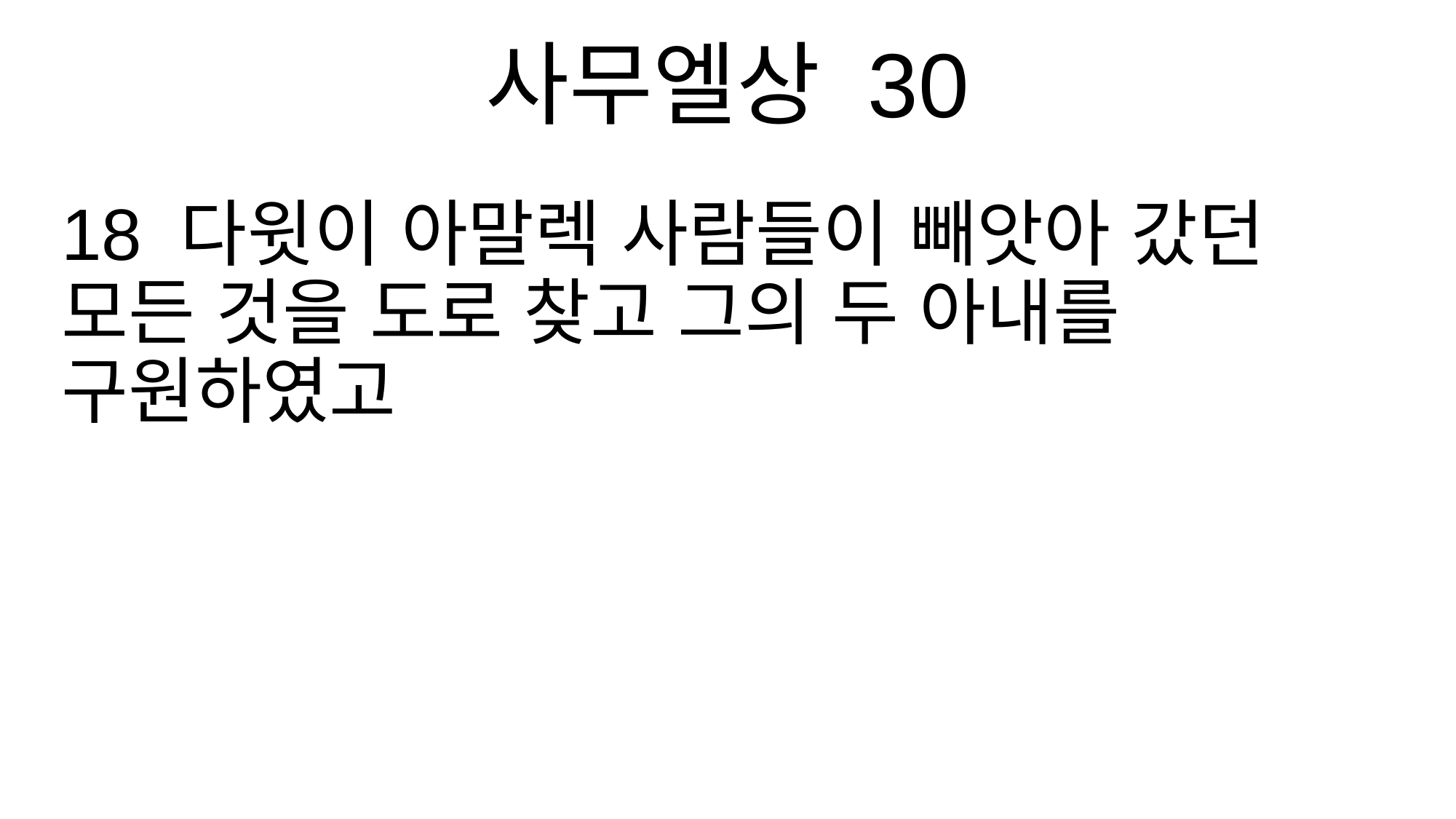

사무엘상 30
18 다윗이 아말렉 사람들이 빼앗아 갔던 모든 것을 도로 찾고 그의 두 아내를 구원하였고